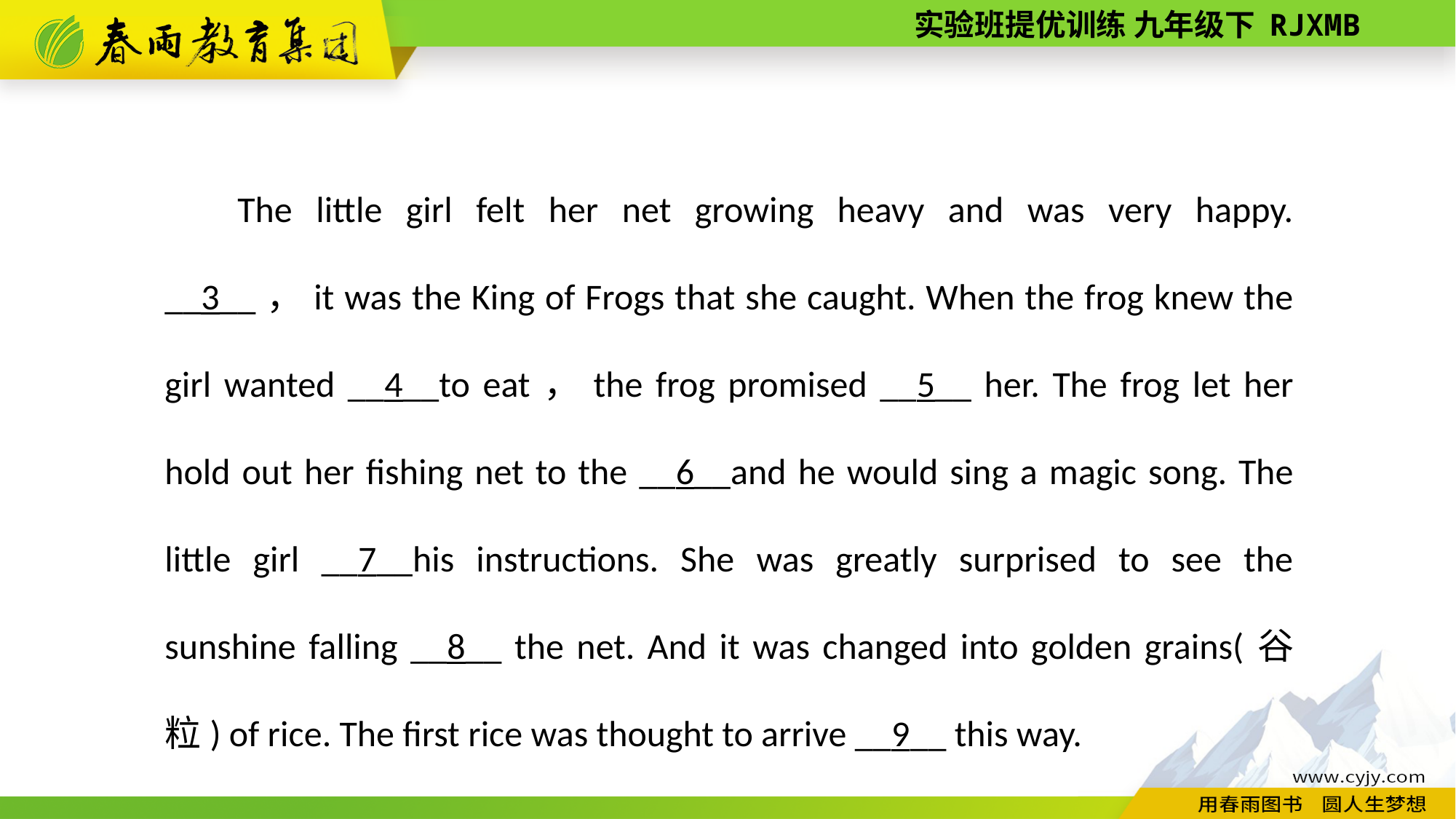

The little girl felt her net growing heavy and was very happy. __3__，it was the King of Frogs that she caught. When the frog knew the girl wanted __4__to eat，the frog promised __5__ her. The frog let her hold out her fishing net to the __6__and he would sing a magic song. The little girl __7__his instructions. She was greatly surprised to see the sunshine falling __8__ the net. And it was changed into golden grains(谷粒) of rice. The first rice was thought to arrive __9__ this way.